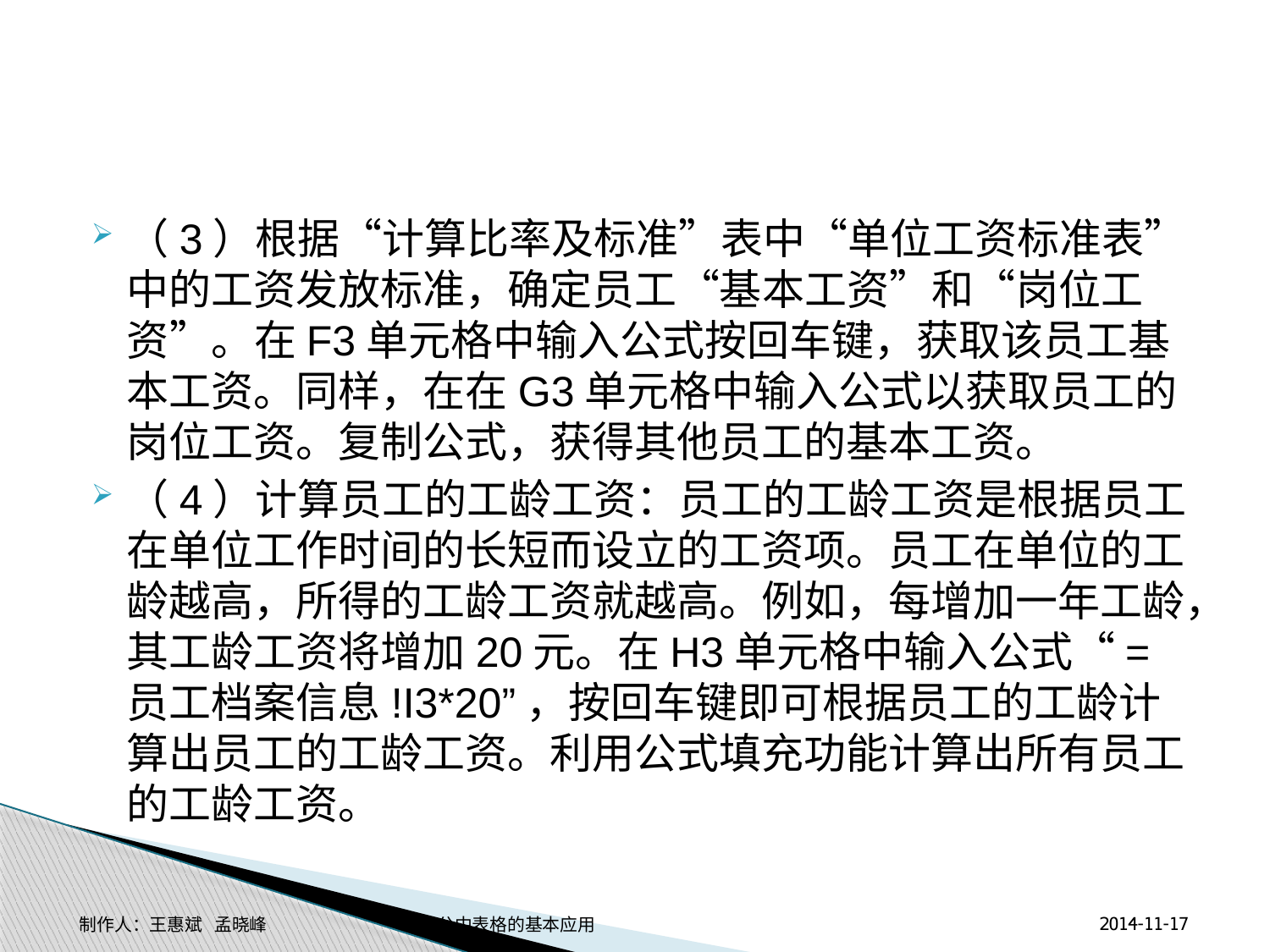

#
（3）根据“计算比率及标准”表中“单位工资标准表”中的工资发放标准，确定员工“基本工资”和“岗位工资”。在F3单元格中输入公式按回车键，获取该员工基本工资。同样，在在G3单元格中输入公式以获取员工的岗位工资。复制公式，获得其他员工的基本工资。
（4）计算员工的工龄工资：员工的工龄工资是根据员工在单位工作时间的长短而设立的工资项。员工在单位的工龄越高，所得的工龄工资就越高。例如，每增加一年工龄，其工龄工资将增加20元。在H3单元格中输入公式“=员工档案信息!I3*20”，按回车键即可根据员工的工龄计算出员工的工龄工资。利用公式填充功能计算出所有员工的工龄工资。

2014-11-17
制作人：王惠斌   孟晓峰                                      办公中表格的基本应用